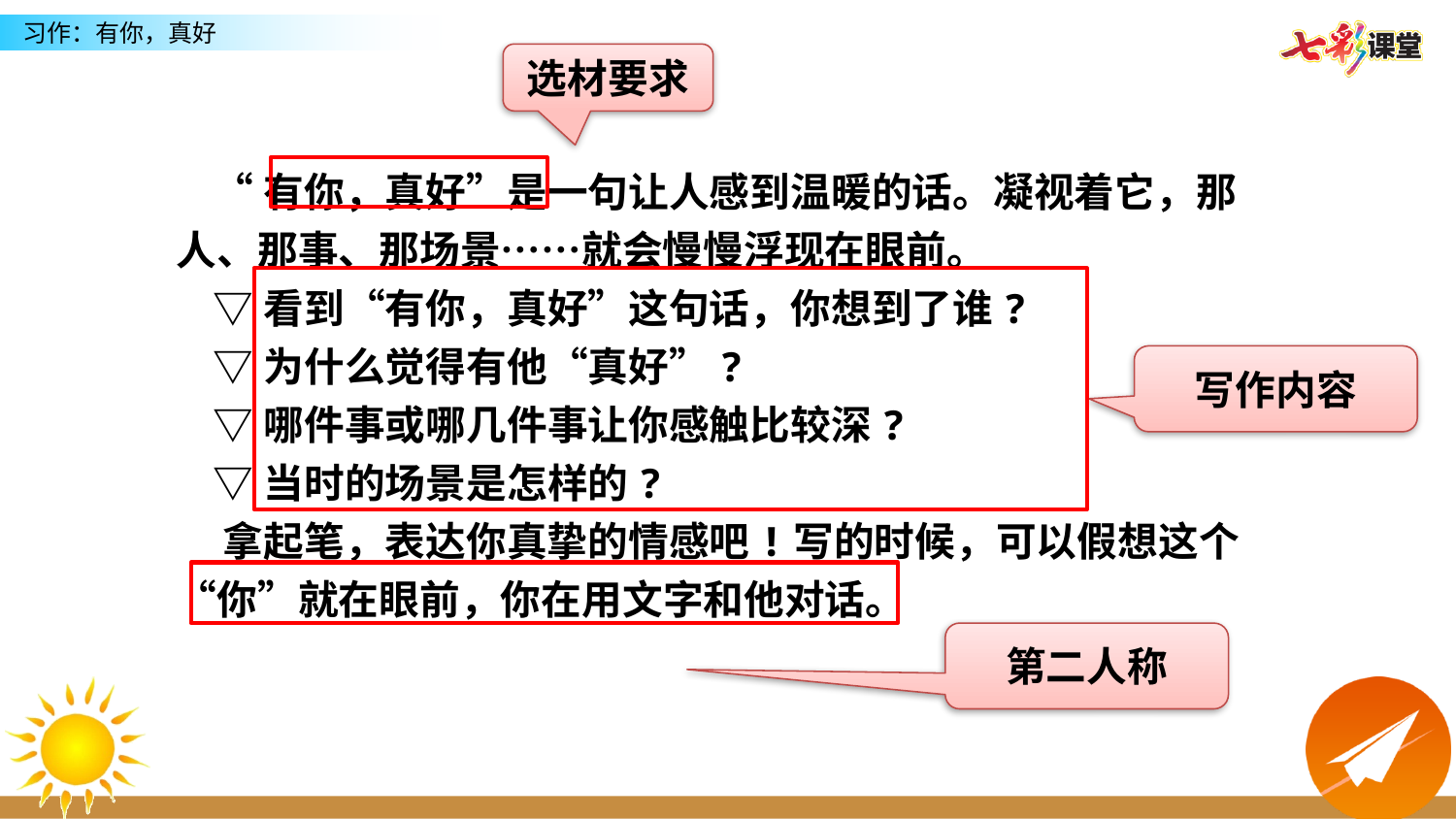

选材要求
    “有你，真好”是一句让人感到温暖的话。凝视着它，那人、那事、那场景……就会慢慢浮现在眼前。
    ▽看到“有你，真好”这句话，你想到了谁?
    ▽为什么觉得有他“真好”?
    ▽哪件事或哪几件事让你感触比较深?
    ▽当时的场景是怎样的?
    拿起笔，表达你真挚的情感吧!写的时候，可以假想这个“你”就在眼前，你在用文字和他对话。

写作内容

第二人称